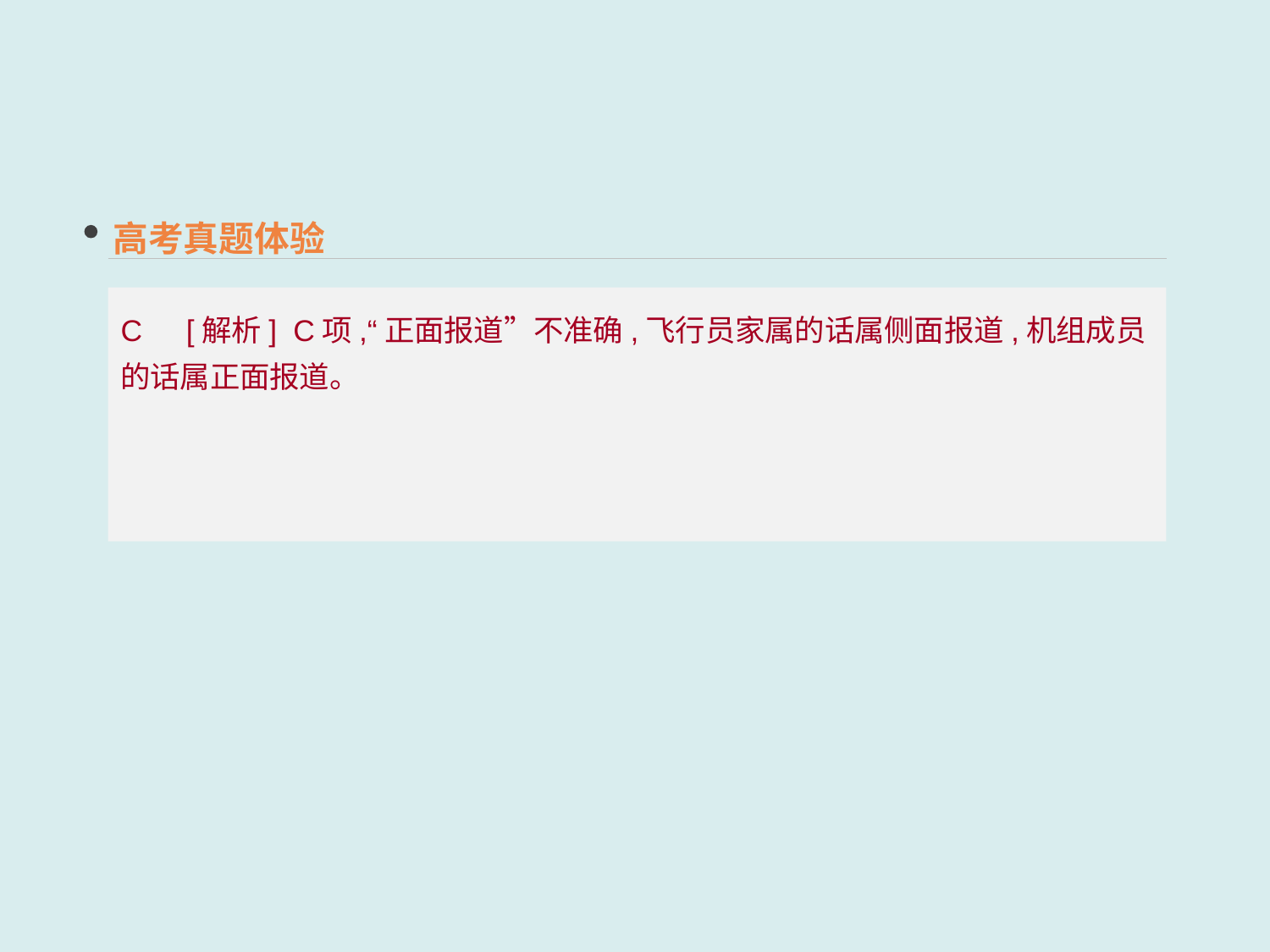

高考真题体验

C　[解析]  C项,“正面报道”不准确,飞行员家属的话属侧面报道,机组成员的话属正面报道。